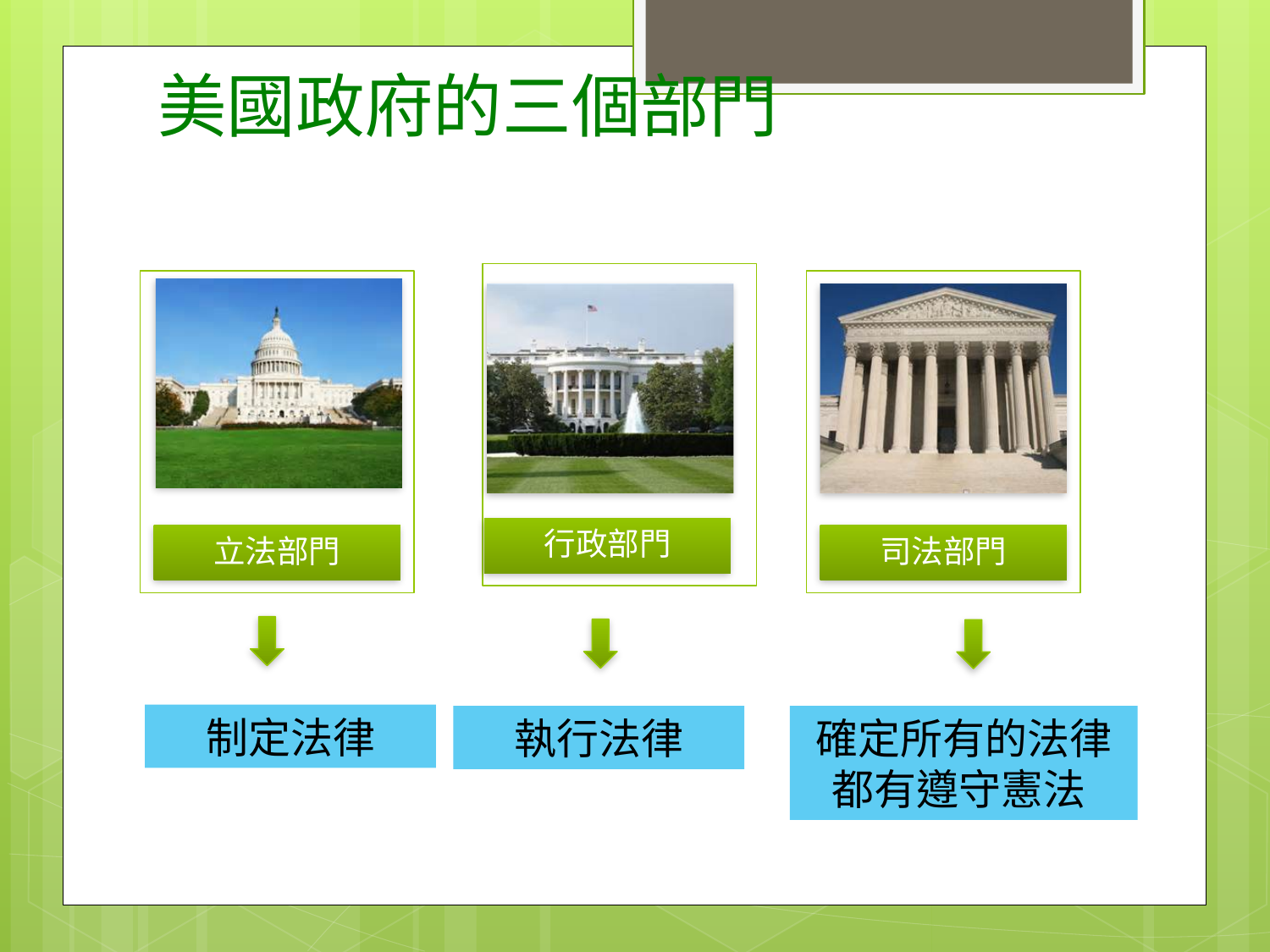

# 美國政府的三個部門
立法部門

行政部門

司法部門

制定法律
執行法律
確定所有的法律都有遵守憲法